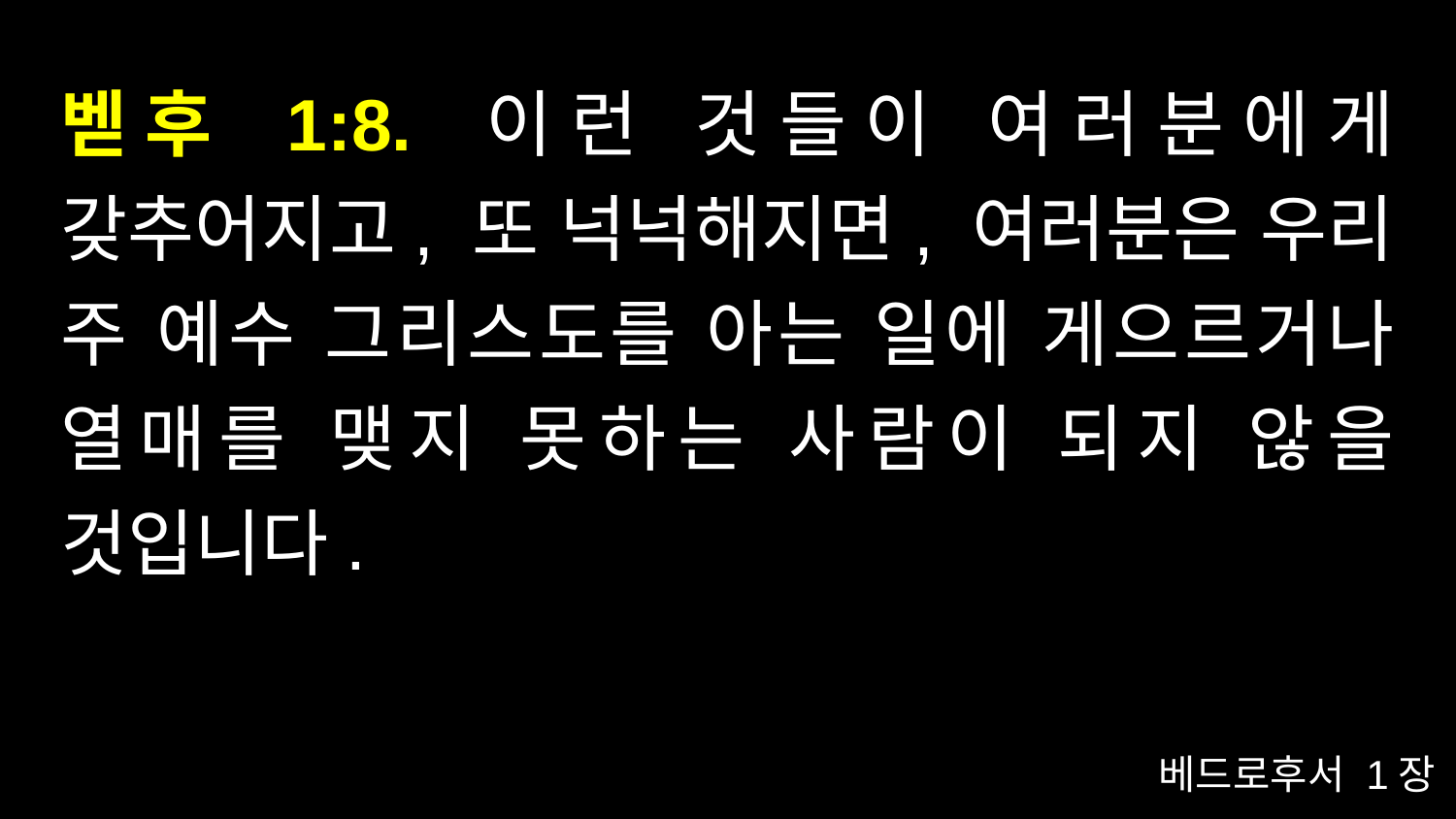

# 벧후 1:8. 이런 것들이 여러분에게 갖추어지고, 또 넉넉해지면, 여러분은 우리 주 예수 그리스도를 아는 일에 게으르거나 열매를 맺지 못하는 사람이 되지 않을 것입니다.
베드로후서 1장